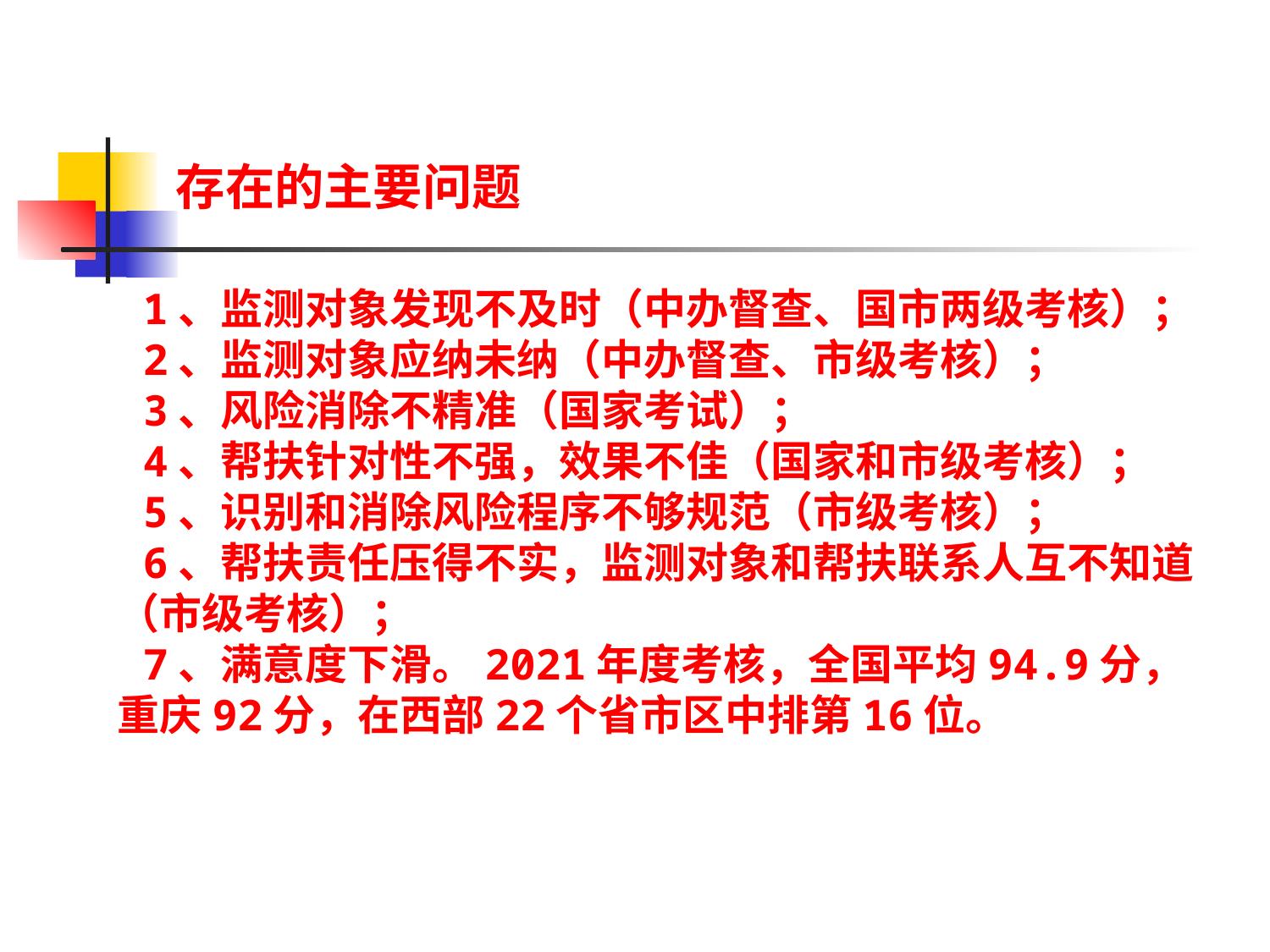

存在的主要问题
 1、监测对象发现不及时（中办督查、国市两级考核）；
 2、监测对象应纳未纳（中办督查、市级考核）；
 3、风险消除不精准（国家考试）；
 4、帮扶针对性不强，效果不佳（国家和市级考核）；
 5、识别和消除风险程序不够规范（市级考核）；
 6、帮扶责任压得不实，监测对象和帮扶联系人互不知道（市级考核）；
 7、满意度下滑。2021年度考核，全国平均94.9分，重庆92分，在西部22个省市区中排第16位。